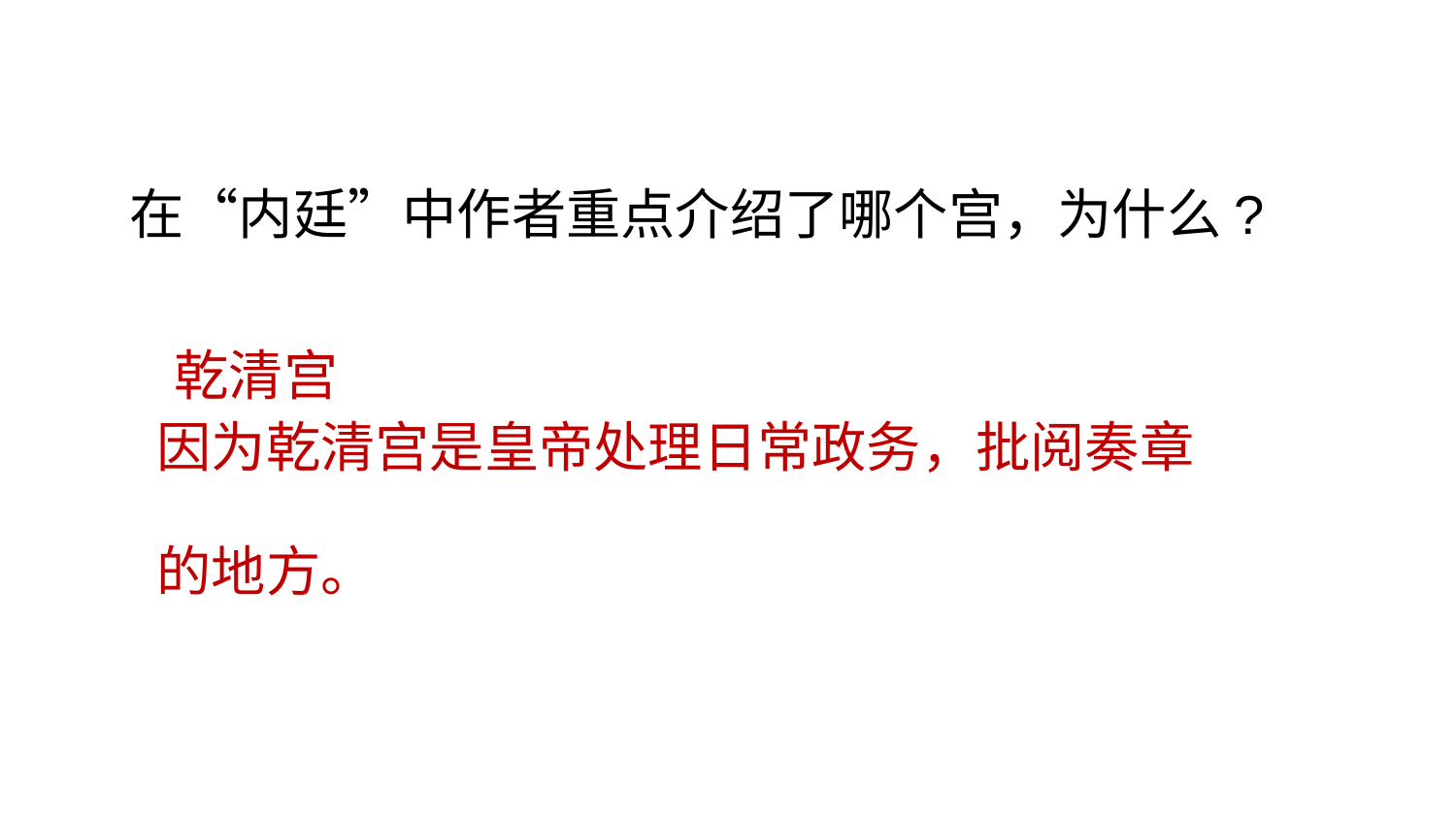

# 在“内廷”中作者重点介绍了哪个宫，为什么?

因为乾清宫是皇帝处理日常政务，批阅奏章的地方。
 乾清宫